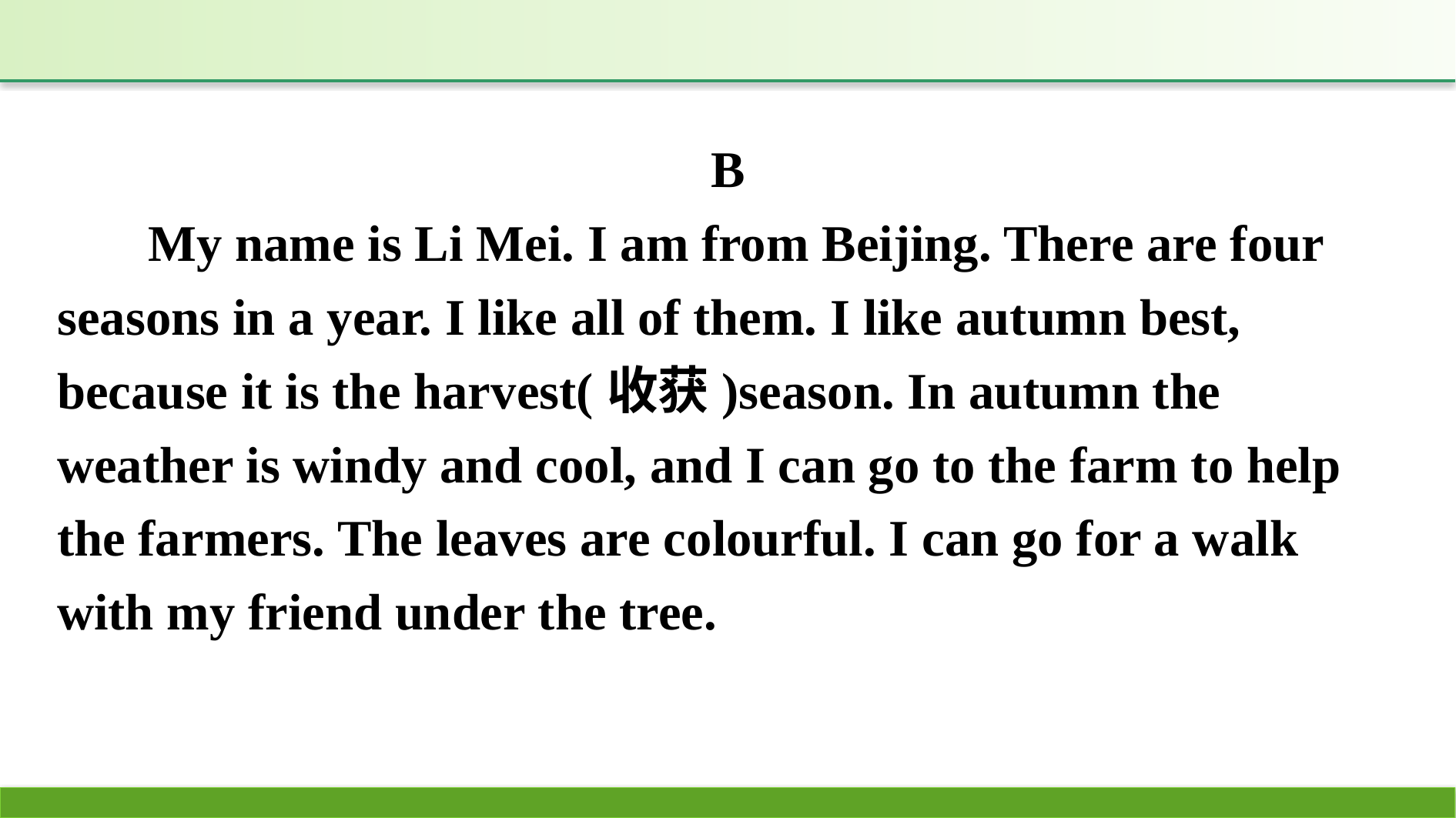

B
My name is Li Mei. I am from Beijing. There are four seasons in a year. I like all of them. I like autumn best, because it is the harvest(收获)season. In autumn the weather is windy and cool, and I can go to the farm to help the farmers. The leaves are colourful. I can go for a walk with my friend under the tree.